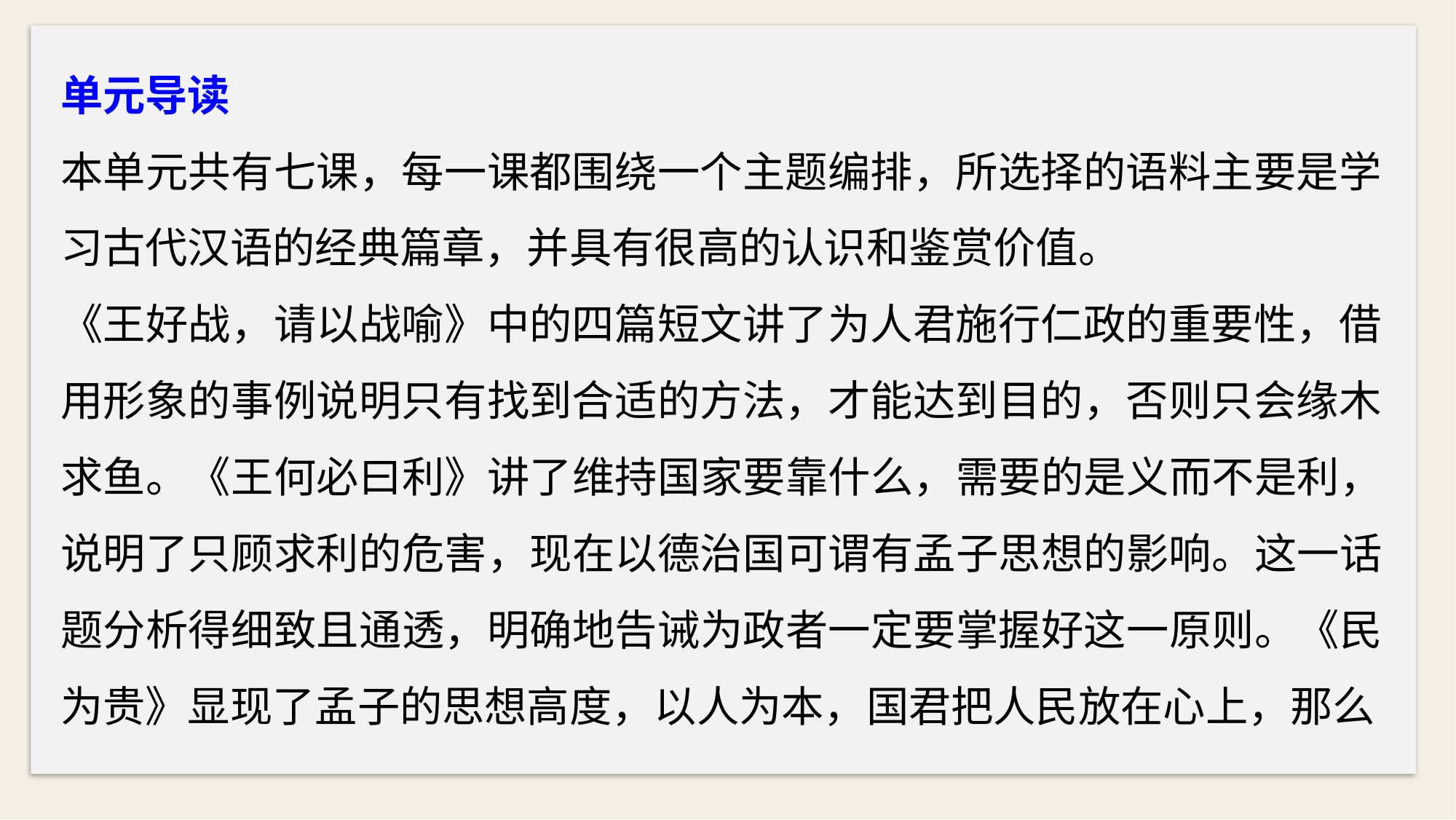

单元导读
本单元共有七课，每一课都围绕一个主题编排，所选择的语料主要是学习古代汉语的经典篇章，并具有很高的认识和鉴赏价值。
《王好战，请以战喻》中的四篇短文讲了为人君施行仁政的重要性，借用形象的事例说明只有找到合适的方法，才能达到目的，否则只会缘木求鱼。《王何必曰利》讲了维持国家要靠什么，需要的是义而不是利，说明了只顾求利的危害，现在以德治国可谓有孟子思想的影响。这一话题分析得细致且通透，明确地告诫为政者一定要掌握好这一原则。《民为贵》显现了孟子的思想高度，以人为本，国君把人民放在心上，那么